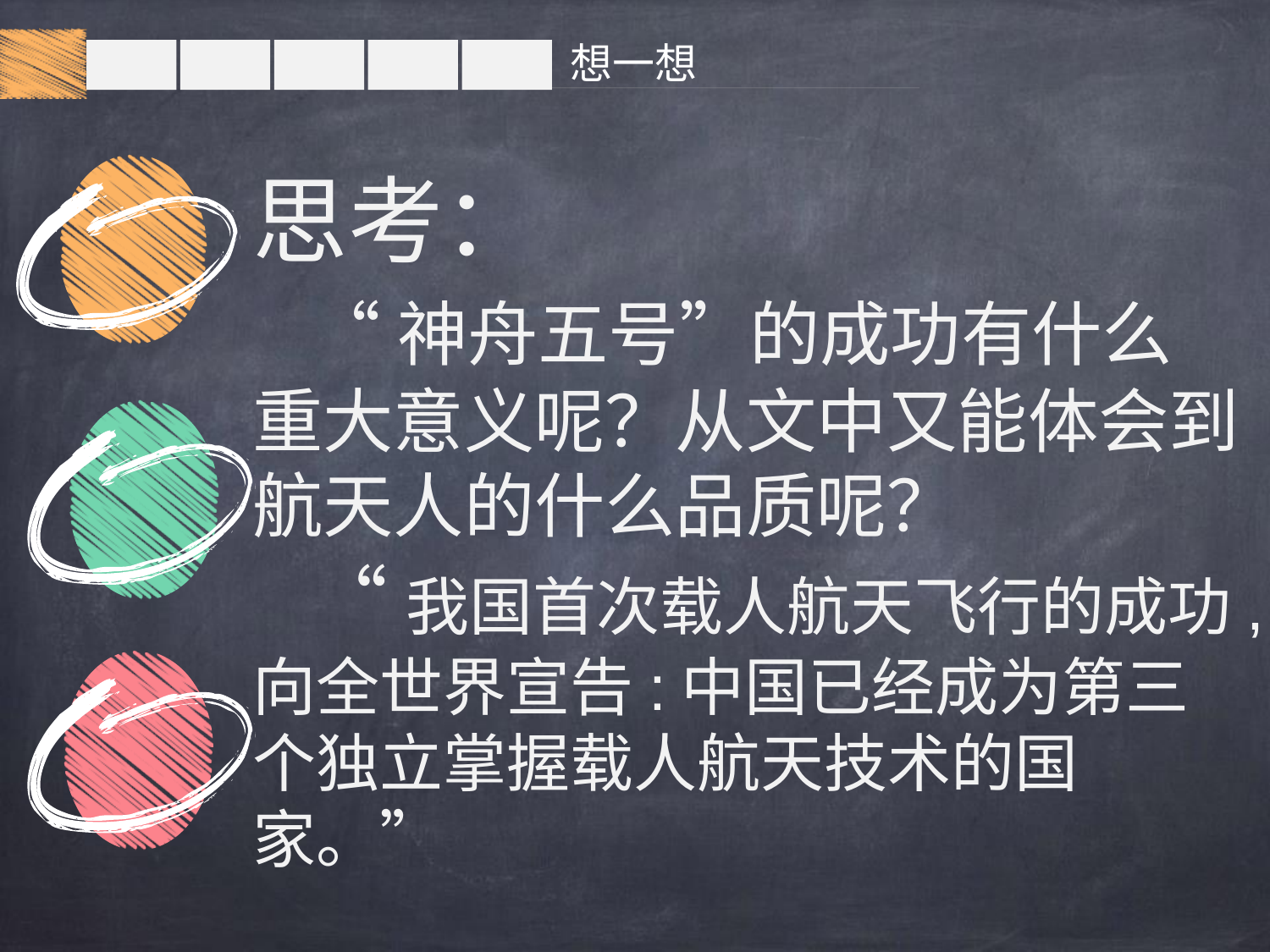

想一想

思考：
   “神舟五号”的成功有什么重大意义呢？从文中又能体会到航天人的什么品质呢？
   “我国首次载人航天飞行的成功,向全世界宣告:中国已经成为第三个独立掌握载人航天技术的国家。”